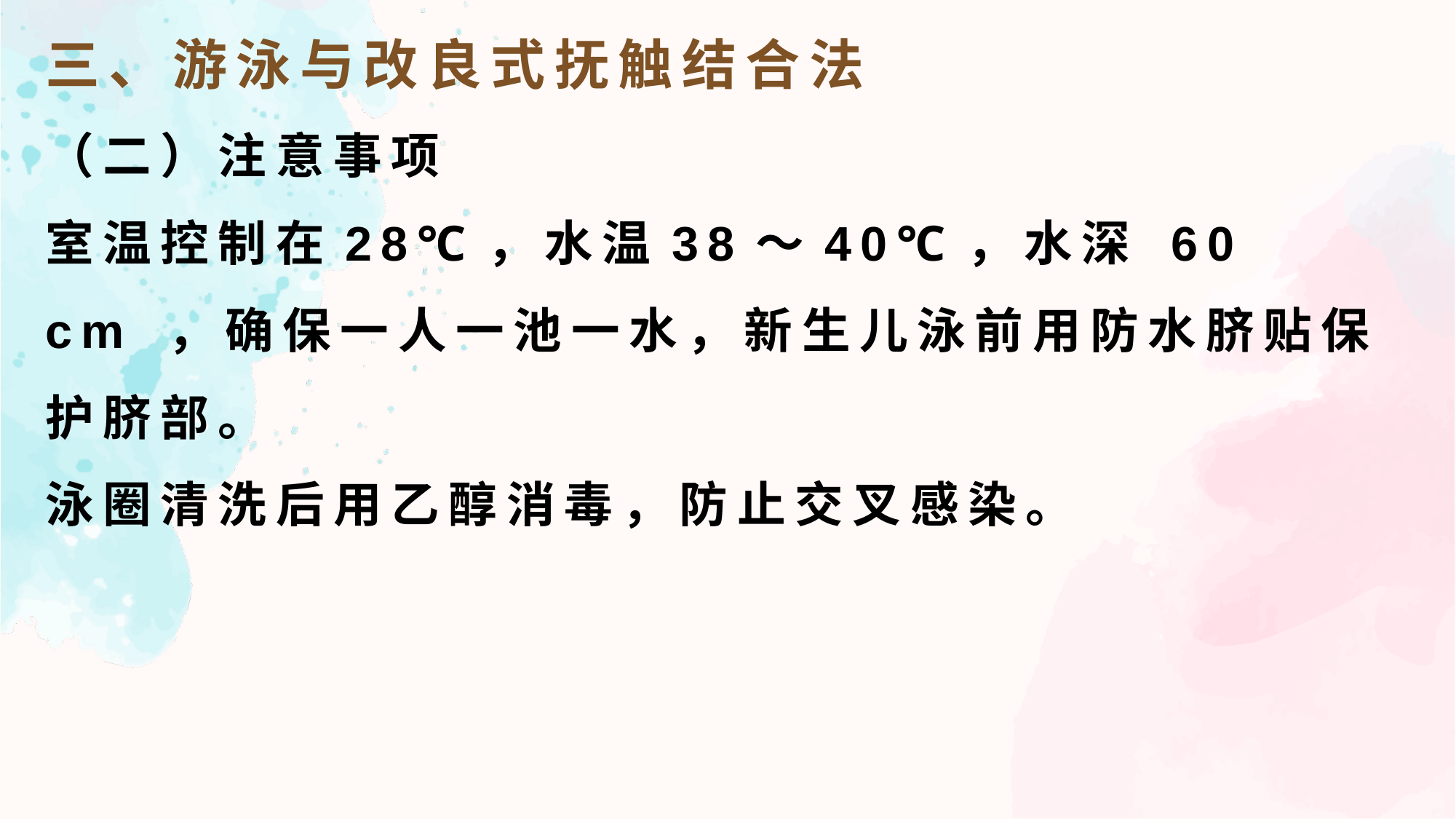

三、游泳与改良式抚触结合法
（二）注意事项
室温控制在28℃，水温38～40℃，水深 60 cm ，确保一人一池一水，新生儿泳前用防水脐贴保护脐部。
泳圈清洗后用乙醇消毒，防止交叉感染。